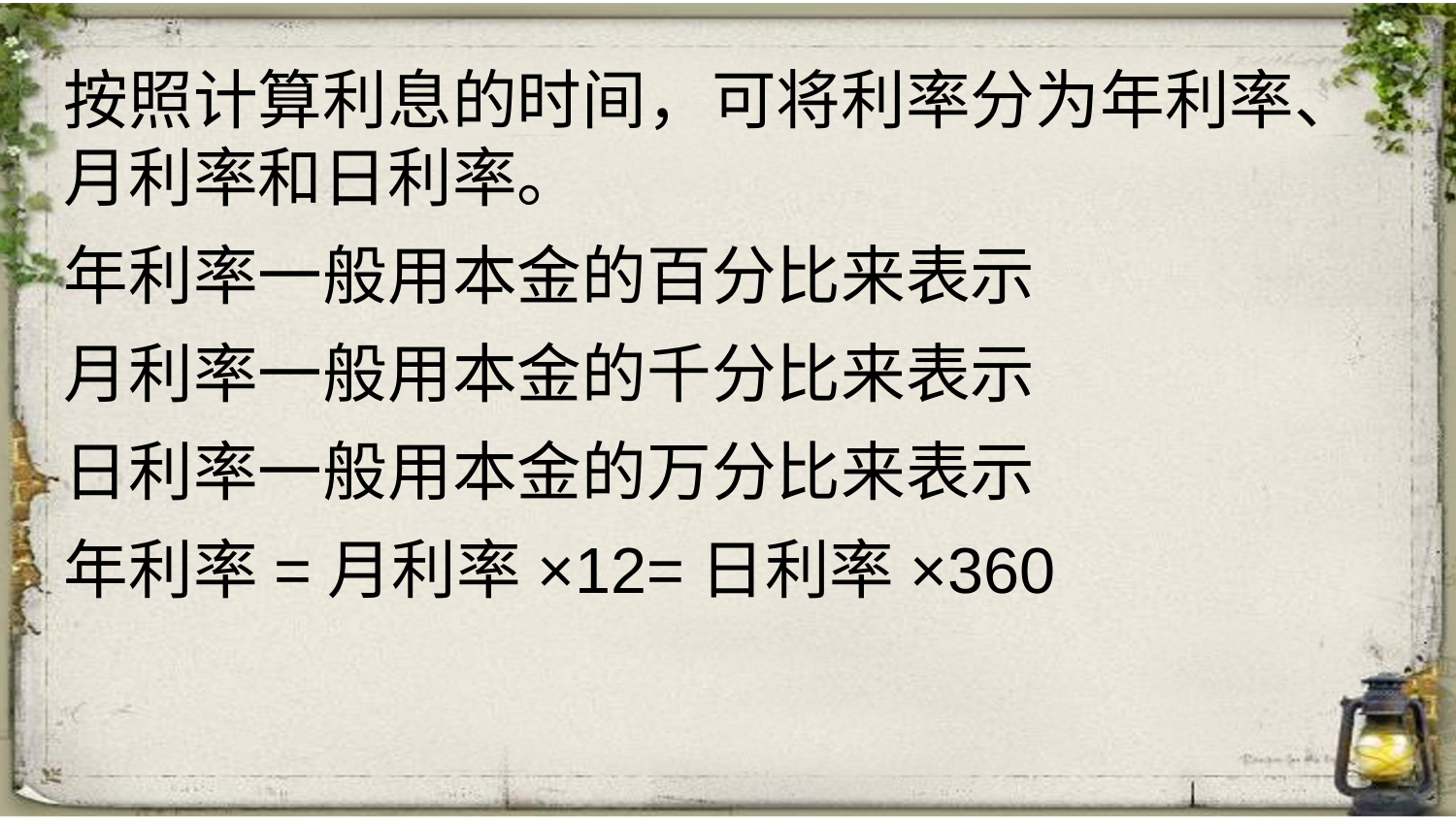

按照计算利息的时间，可将利率分为年利率、月利率和日利率。
年利率一般用本金的百分比来表示
月利率一般用本金的千分比来表示
日利率一般用本金的万分比来表示
年利率=月利率×12=日利率×360